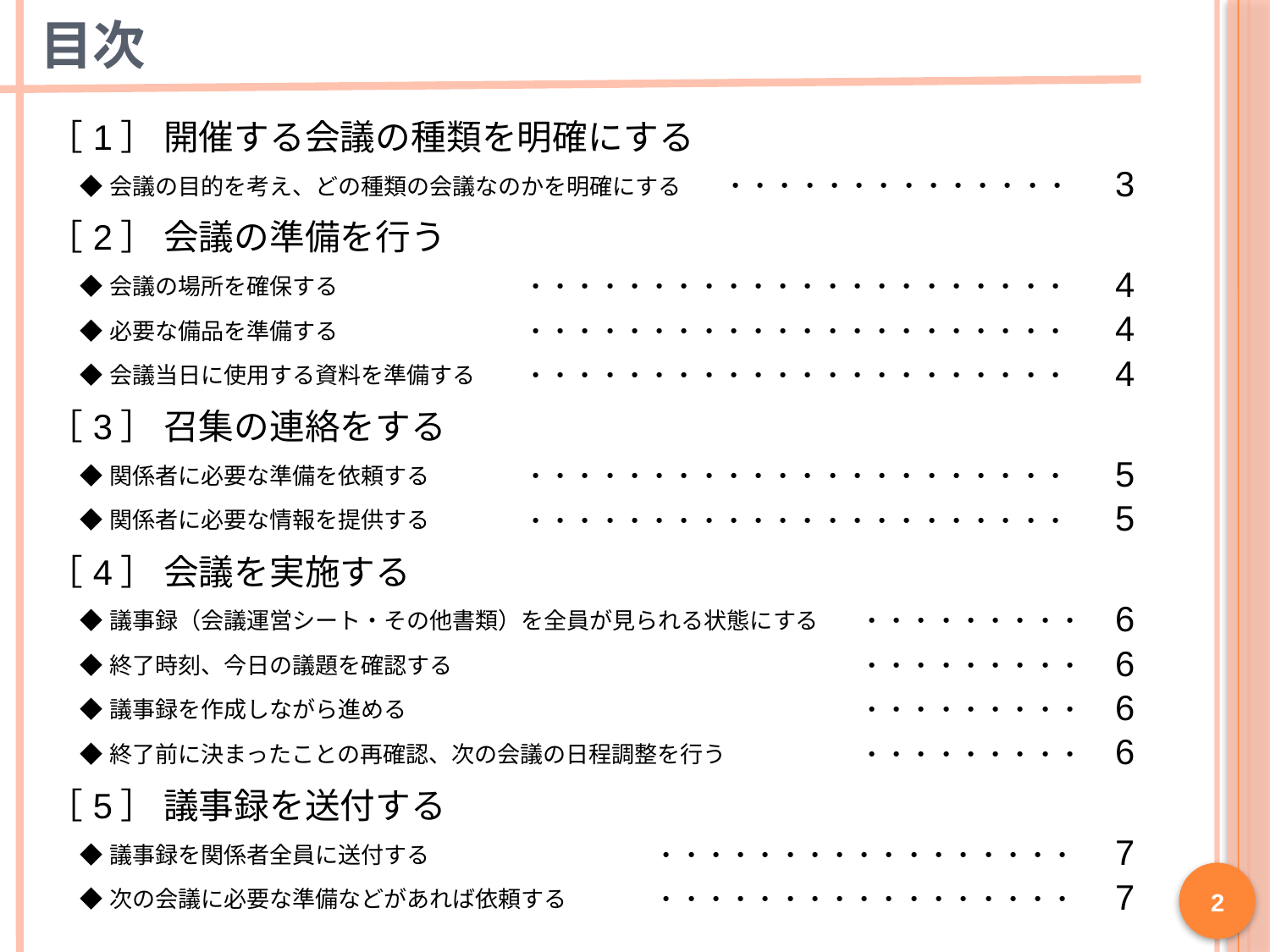

# 目次
| ［1］ 開催する会議の種類を明確にする |  |  |  |  |  |  |
| --- | --- | --- | --- | --- | --- | --- |
|  | ◆会議の目的を考え、どの種類の会議なのかを明確にする |  |  | ・・・・・・・・・・・・・・ |  | 3 |
| ［2］ 会議の準備を行う |  |  |  |  |  |  |
|  | ◆会議の場所を確保する | ・・・・・・・・・・・・・・・・・・・・・・ |  |  |  | 4 |
|  | ◆必要な備品を準備する | ・・・・・・・・・・・・・・・・・・・・・・ |  |  |  | 4 |
|  | ◆会議当日に使用する資料を準備する | ・・・・・・・・・・・・・・・・・・・・・・ |  |  |  | 4 |
| ［3］ 召集の連絡をする |  |  |  |  |  |  |
|  | ◆関係者に必要な準備を依頼する | ・・・・・・・・・・・・・・・・・・・・・・ |  |  |  | 5 |
|  | ◆関係者に必要な情報を提供する | ・・・・・・・・・・・・・・・・・・・・・・ |  |  |  | 5 |
| ［4］ 会議を実施する |  |  |  |  |  |  |
|  | ◆議事録（会議運営シート・その他書類）を全員が見られる状態にする |  |  |  | ・・・・・・・・・ | 6 |
|  | ◆終了時刻、今日の議題を確認する |  |  |  | ・・・・・・・・・ | 6 |
|  | ◆議事録を作成しながら進める |  |  |  | ・・・・・・・・・ | 6 |
|  | ◆終了前に決まったことの再確認、次の会議の日程調整を行う |  |  |  | ・・・・・・・・・ | 6 |
| ［5］ 議事録を送付する |  |  |  |  |  |  |
|  | ◆議事録を関係者全員に送付する |  | ・・・・・・・・・・・・・・・・・ |  |  | 7 |
|  | ◆次の会議に必要な準備などがあれば依頼する |  | ・・・・・・・・・・・・・・・・・ |  |  | 7 |
2